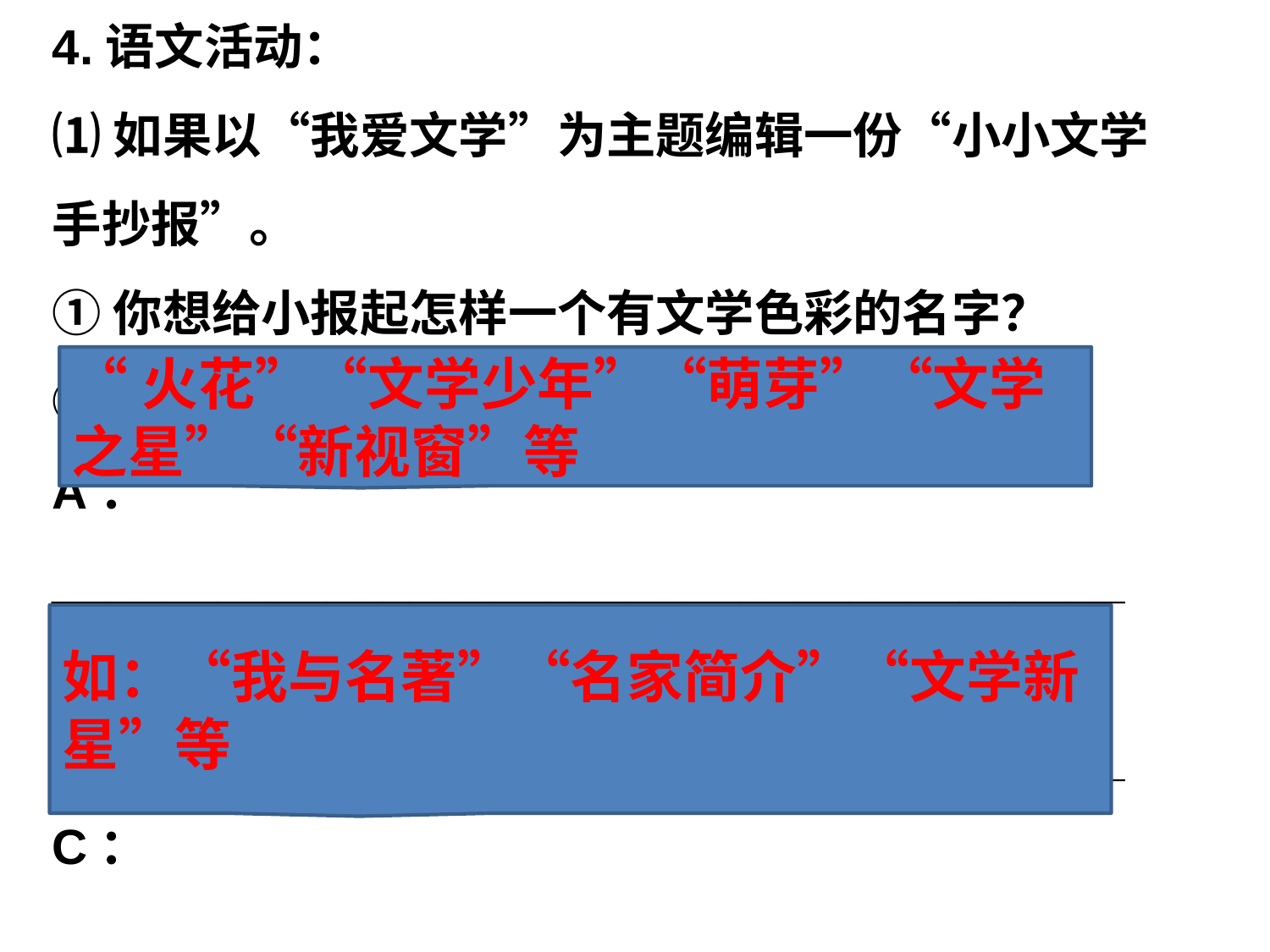

4.语文活动：
⑴如果以“我爱文学”为主题编辑一份“小小文学手抄报”。
①你想给小报起怎样一个有文学色彩的名字？
②你准备给小报设计哪些栏目？（至少3个）
A：_______________________________________
B：_______________________________________
C：_______________________________________
“火花”“文学少年”“萌芽”“文学之星”“新视窗”等
如：“我与名著”“名家简介”“文学新星”等